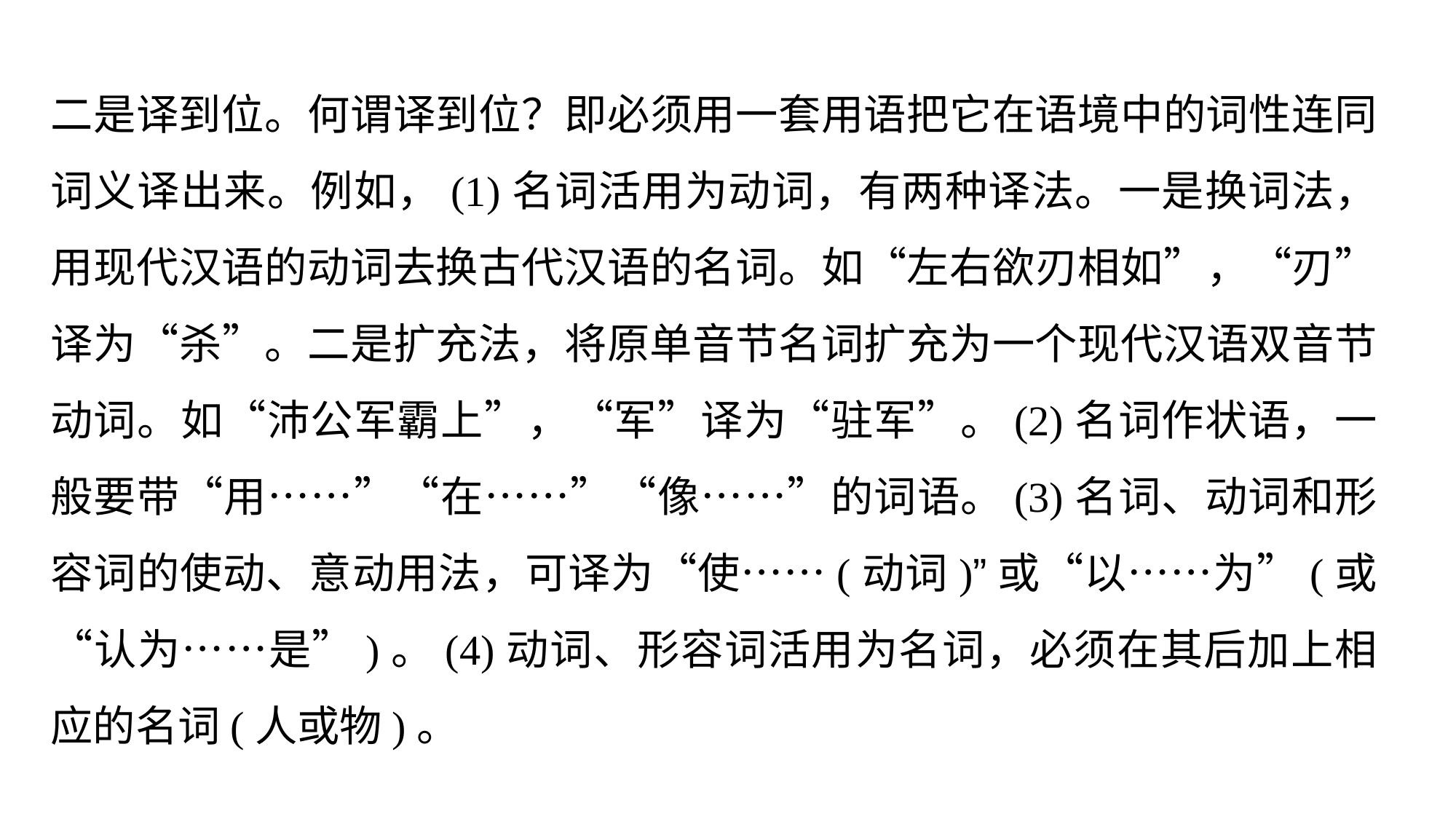

二是译到位。何谓译到位？即必须用一套用语把它在语境中的词性连同词义译出来。例如，(1)名词活用为动词，有两种译法。一是换词法，用现代汉语的动词去换古代汉语的名词。如“左右欲刃相如”，“刃”译为“杀”。二是扩充法，将原单音节名词扩充为一个现代汉语双音节动词。如“沛公军霸上”，“军”译为“驻军”。(2)名词作状语，一般要带“用……”“在……”“像……”的词语。(3)名词、动词和形容词的使动、意动用法，可译为“使……(动词)”或“以……为”(或“认为……是”)。(4)动词、形容词活用为名词，必须在其后加上相应的名词(人或物)。